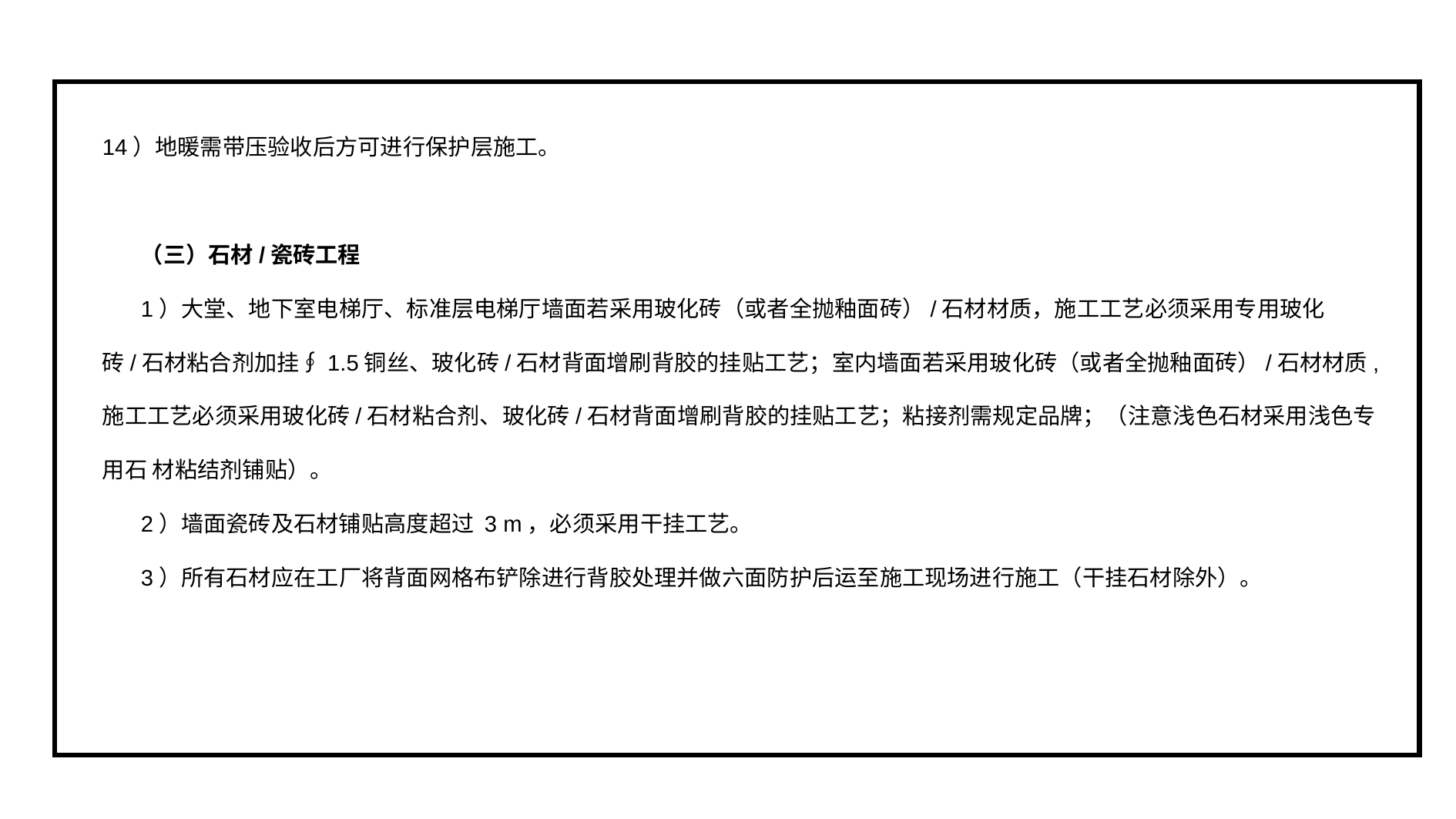

14）地暖需带压验收后方可进行保护层施工。

（三）石材/瓷砖工程
1）大堂、地下室电梯厅、标准层电梯厅墙面若采用玻化砖（或者全抛釉面砖）/石材材质，施工工艺必须采用专用玻化砖/石材粘合剂加挂∮1.5铜丝、玻化砖/石材背面增刷背胶的挂贴工艺；室内墙面若采用玻化砖（或者全抛釉面砖）/石材材质, 施工工艺必须采用玻化砖/石材粘合剂、玻化砖/石材背面增刷背胶的挂贴工艺；粘接剂需规定品牌；（注意浅色石材采用浅色专用石 材粘结剂铺贴）。
2）墙面瓷砖及石材铺贴高度超过 3 m，必须采用干挂工艺。
3）所有石材应在工厂将背面网格布铲除进行背胶处理并做六面防护后运至施工现场进行施工（干挂石材除外）。